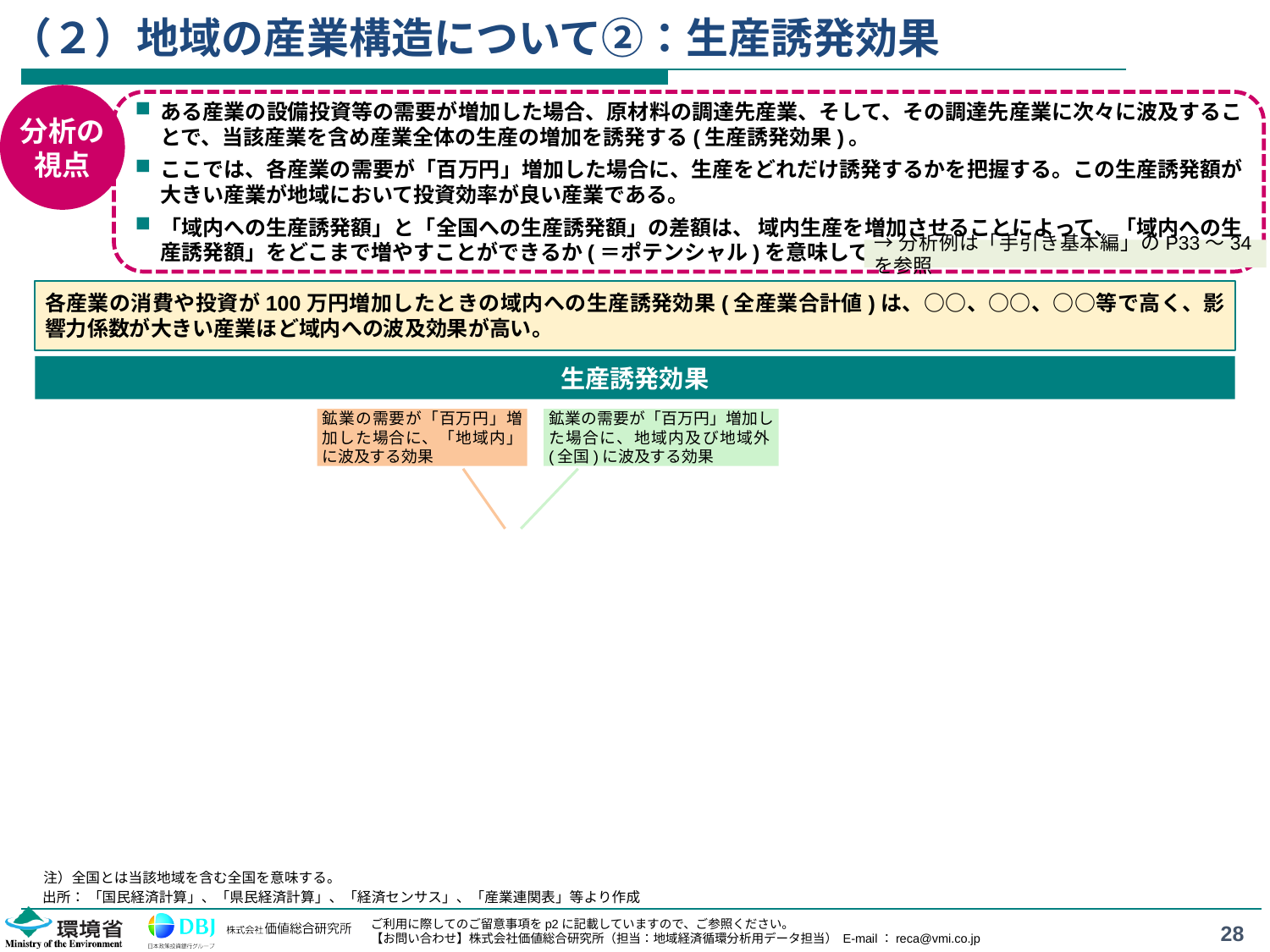

# （２）地域の産業構造について②：生産誘発効果
分析の
視点
ある産業の設備投資等の需要が増加した場合、原材料の調達先産業、そして、その調達先産業に次々に波及することで、当該産業を含め産業全体の生産の増加を誘発する(生産誘発効果)。
ここでは、各産業の需要が「百万円」増加した場合に、生産をどれだけ誘発するかを把握する。この生産誘発額が大きい産業が地域において投資効率が良い産業である。
「域内への生産誘発額」と「全国への生産誘発額」の差額は、 域内生産を増加させることによって、「域内への生産誘発額」をどこまで増やすことができるか(＝ポテンシャル)を意味していると解釈することができる。
→分析例は「手引き基本編」のP33～34を参照
各産業の消費や投資が100万円増加したときの域内への生産誘発効果(全産業合計値)は、○○、○○、○○等で高く、影響力係数が大きい産業ほど域内への波及効果が高い。
生産誘発効果
鉱業の需要が「百万円」増加した場合に、「地域内」に波及する効果
鉱業の需要が「百万円」増加した場合に、地域内及び地域外(全国)に波及する効果
注）全国とは当該地域を含む全国を意味する。
出所： 「国民経済計算」、「県民経済計算」、「経済センサス」、「産業連関表」等より作成
28